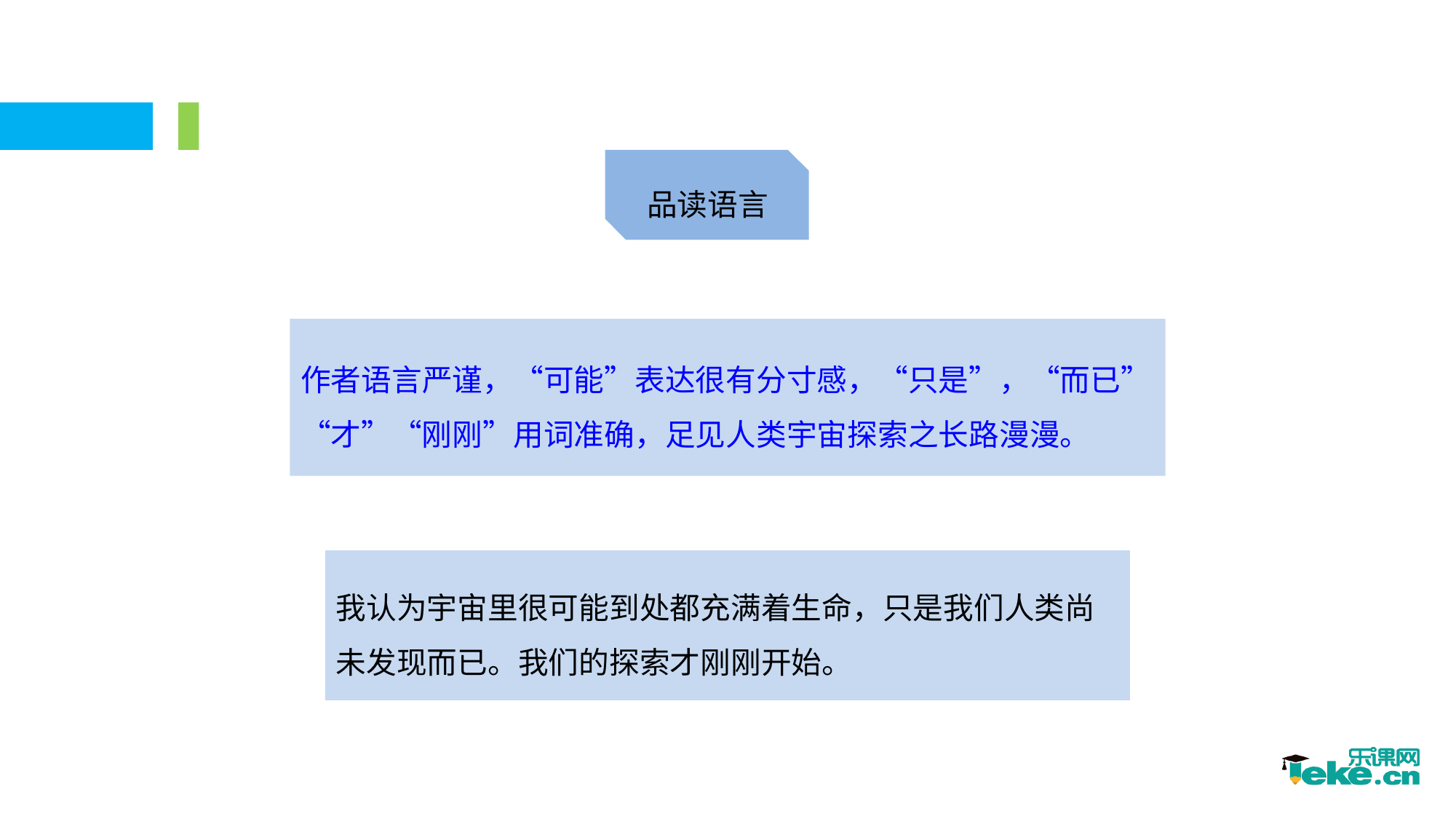

品读语言
作者语言严谨，“可能”表达很有分寸感，“只是”，“而已”“才”“刚刚”用词准确，足见人类宇宙探索之长路漫漫。
我认为宇宙里很可能到处都充满着生命，只是我们人类尚未发现而已。我们的探索才刚刚开始。